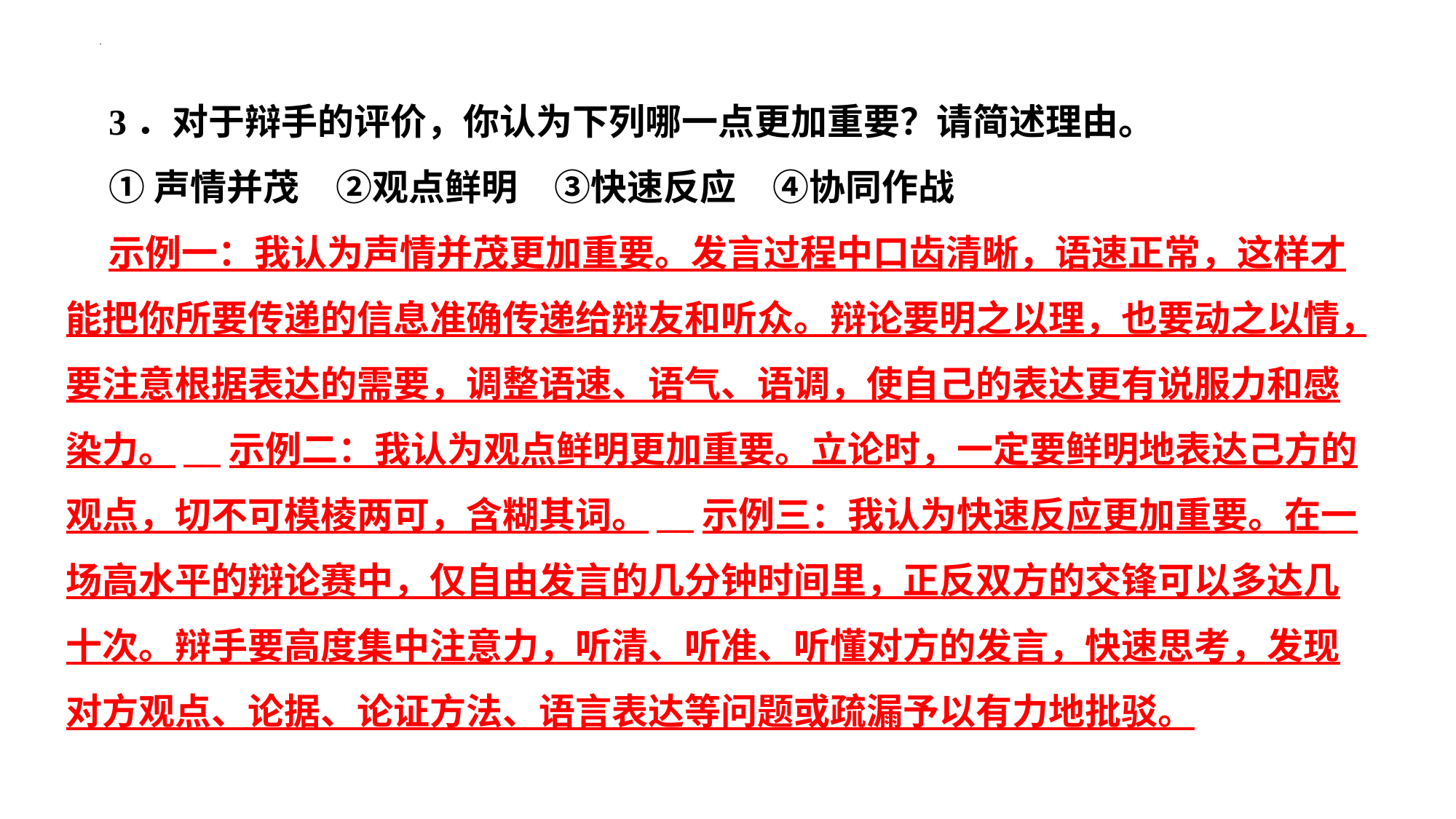

3．对于辩手的评价，你认为下列哪一点更加重要？请简述理由。
①声情并茂　②观点鲜明　③快速反应　④协同作战
示例一：我认为声情并茂更加重要。发言过程中口齿清晰，语速正常，这样才能把你所要传递的信息准确传递给辩友和听众。辩论要明之以理，也要动之以情，要注意根据表达的需要，调整语速、语气、语调，使自己的表达更有说服力和感染力。__示例二：我认为观点鲜明更加重要。立论时，一定要鲜明地表达己方的观点，切不可模棱两可，含糊其词。__示例三：我认为快速反应更加重要。在一场高水平的辩论赛中，仅自由发言的几分钟时间里，正反双方的交锋可以多达几十次。辩手要高度集中注意力，听清、听准、听懂对方的发言，快速思考，发现对方观点、论据、论证方法、语言表达等问题或疏漏予以有力地批驳。